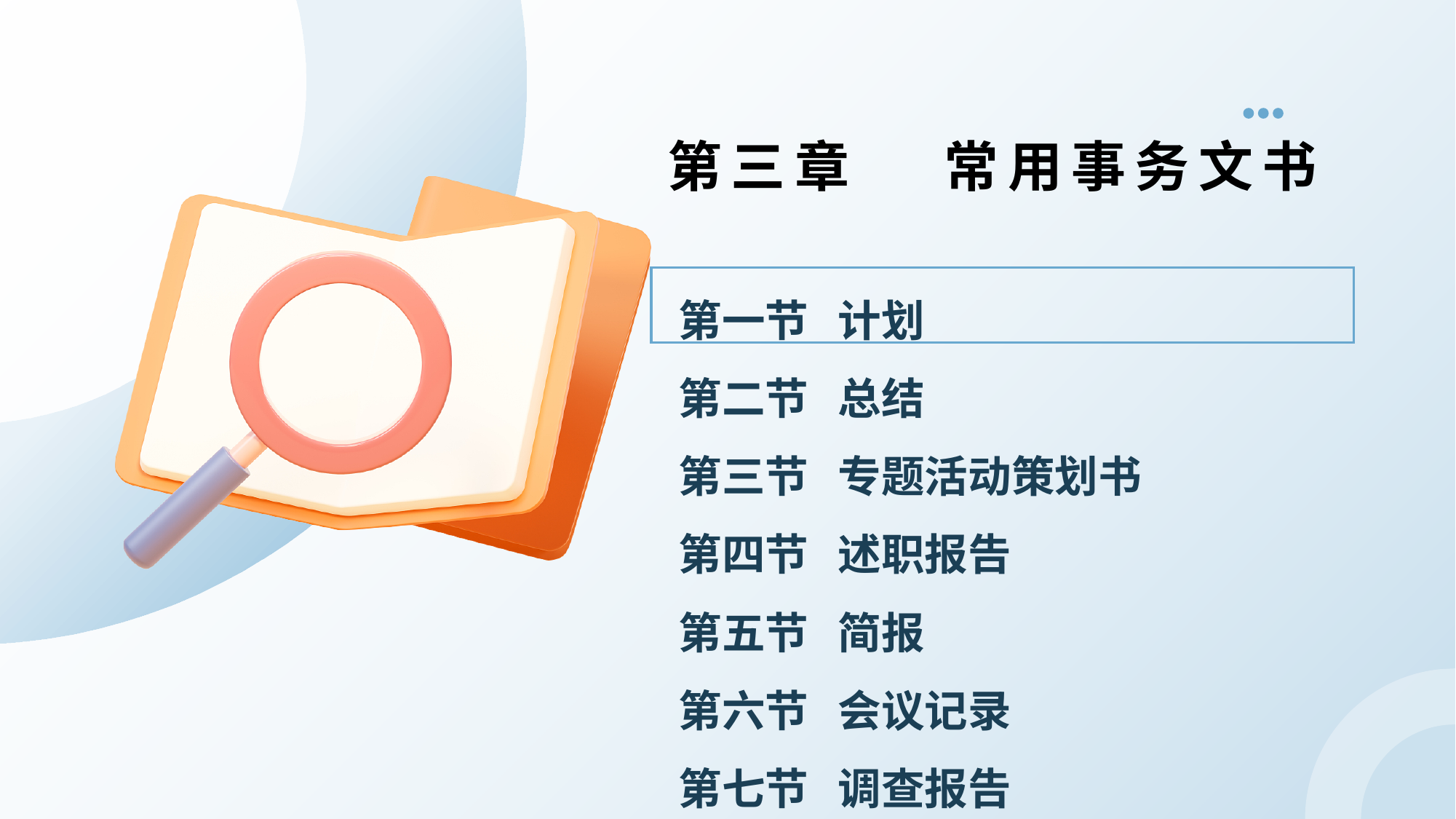

第三章    常用事务文书

# 第一节   计划 第二节   总结 第三节   专题活动策划书 第四节   述职报告 第五节   简报 第六节   会议记录 第七节   调查报告